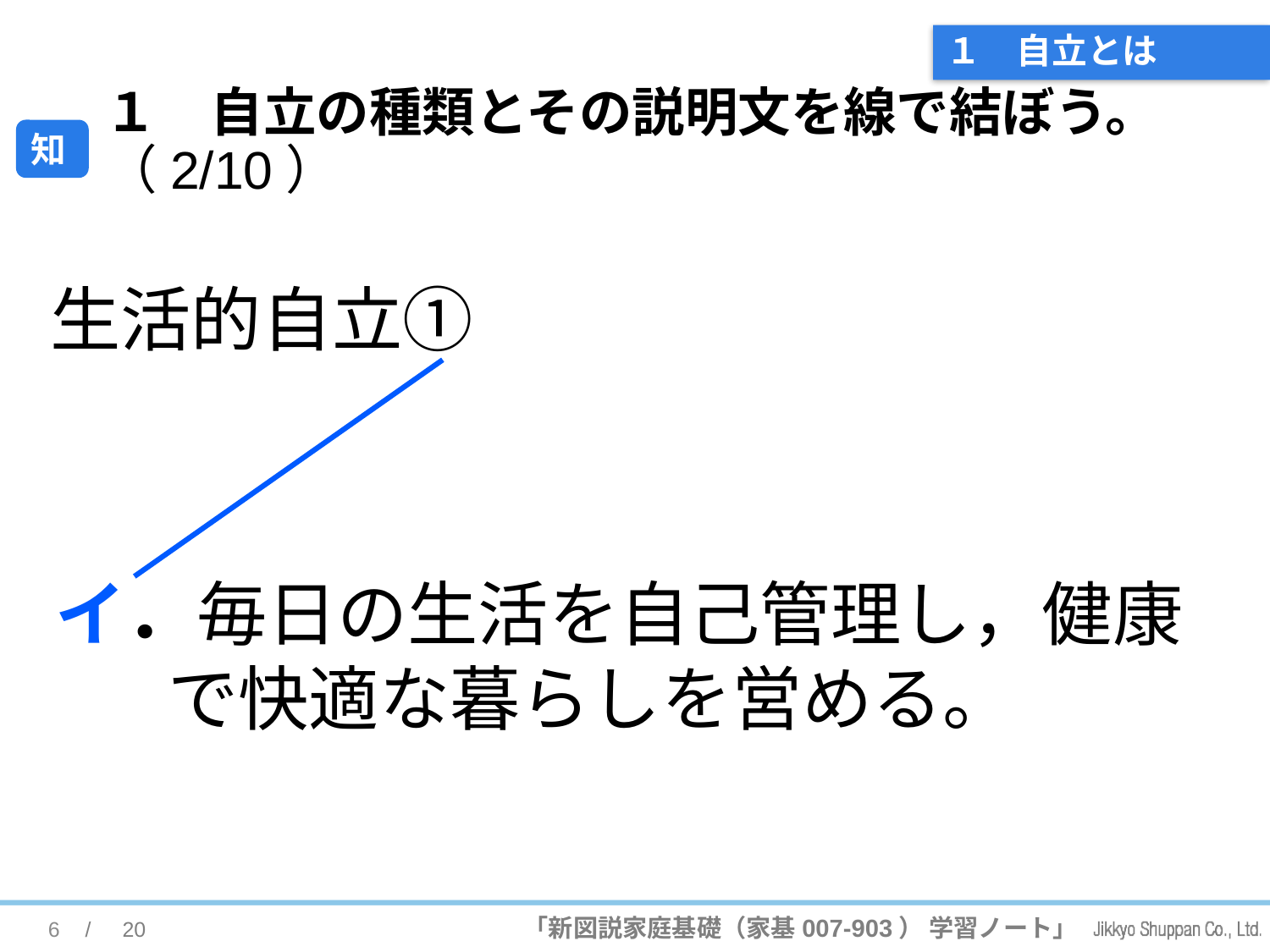

# １　自立とは
１　自立の種類とその説明文を線で結ぼう。（2/10）
知
生活的自立①
イ．毎日の生活を自己管理し，健康で快適な暮らしを営める。
6